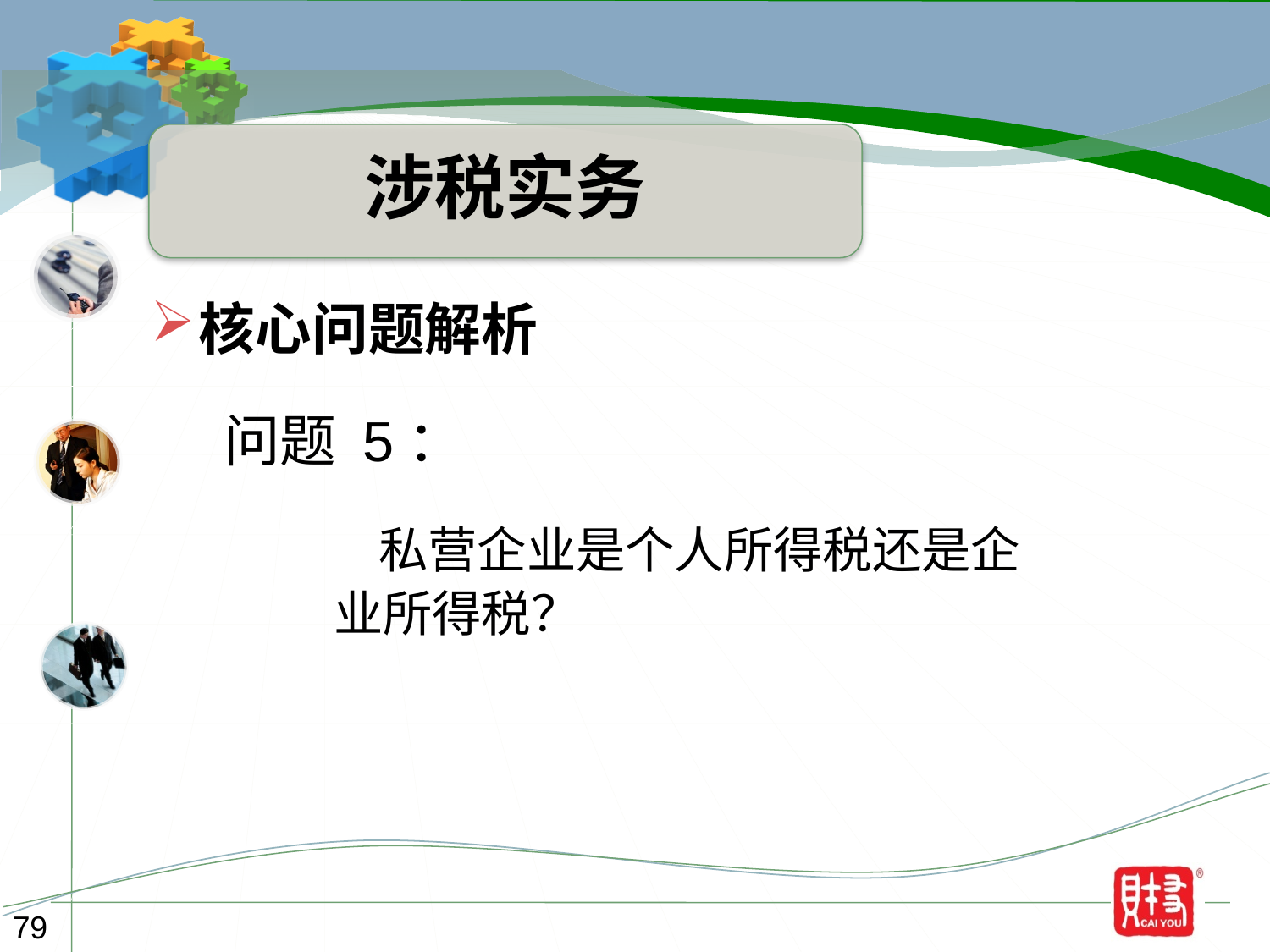

涉税实务
核心问题解析
问题 5：
   私营企业是个人所得税还是企
业所得税？
79